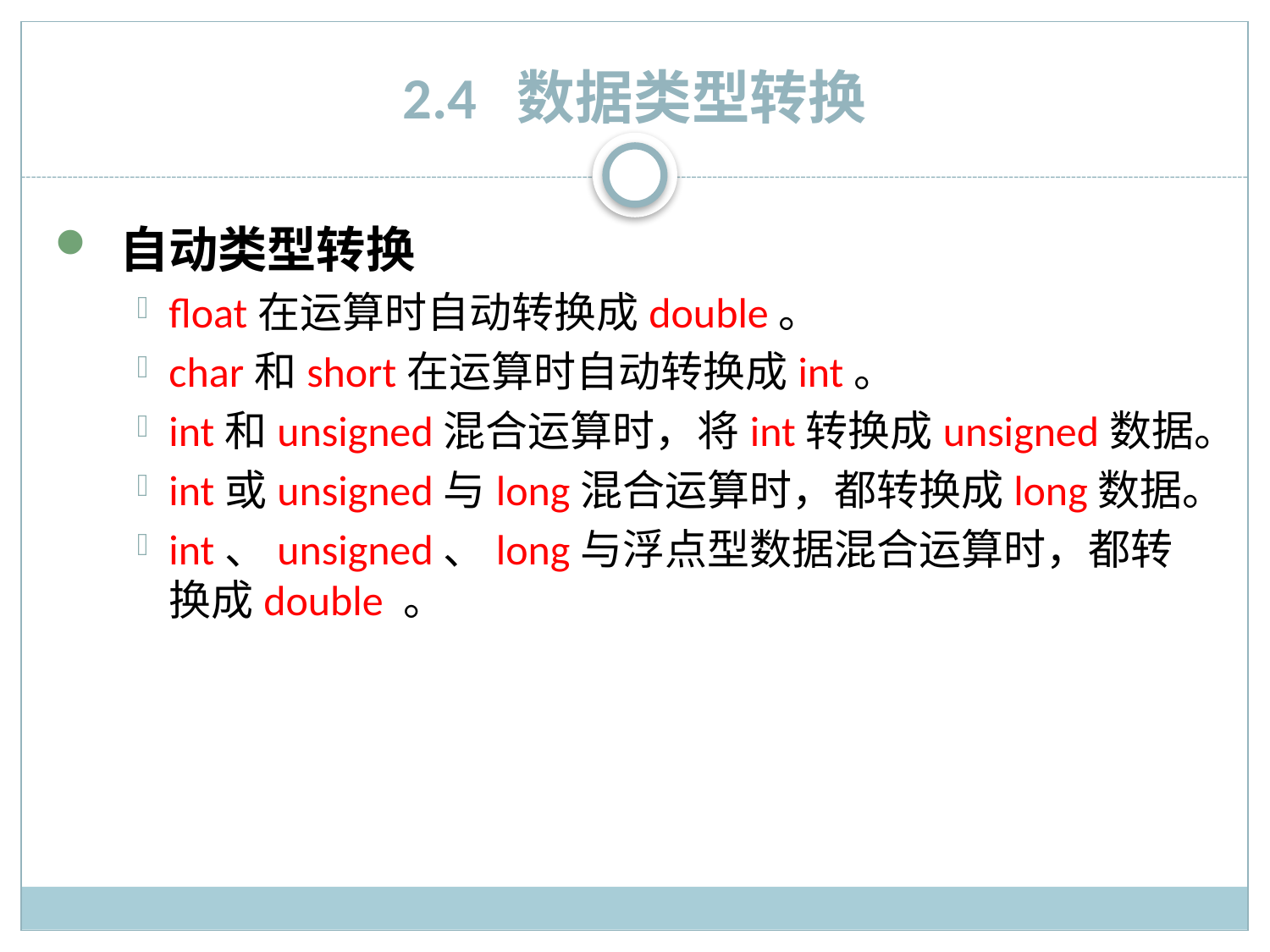

# 2.4  数据类型转换
 自动类型转换
float在运算时自动转换成double。
char和short在运算时自动转换成int。
int和unsigned混合运算时，将int转换成unsigned数据。
int或unsigned与long混合运算时，都转换成long数据。
int、unsigned、long与浮点型数据混合运算时，都转换成double 。